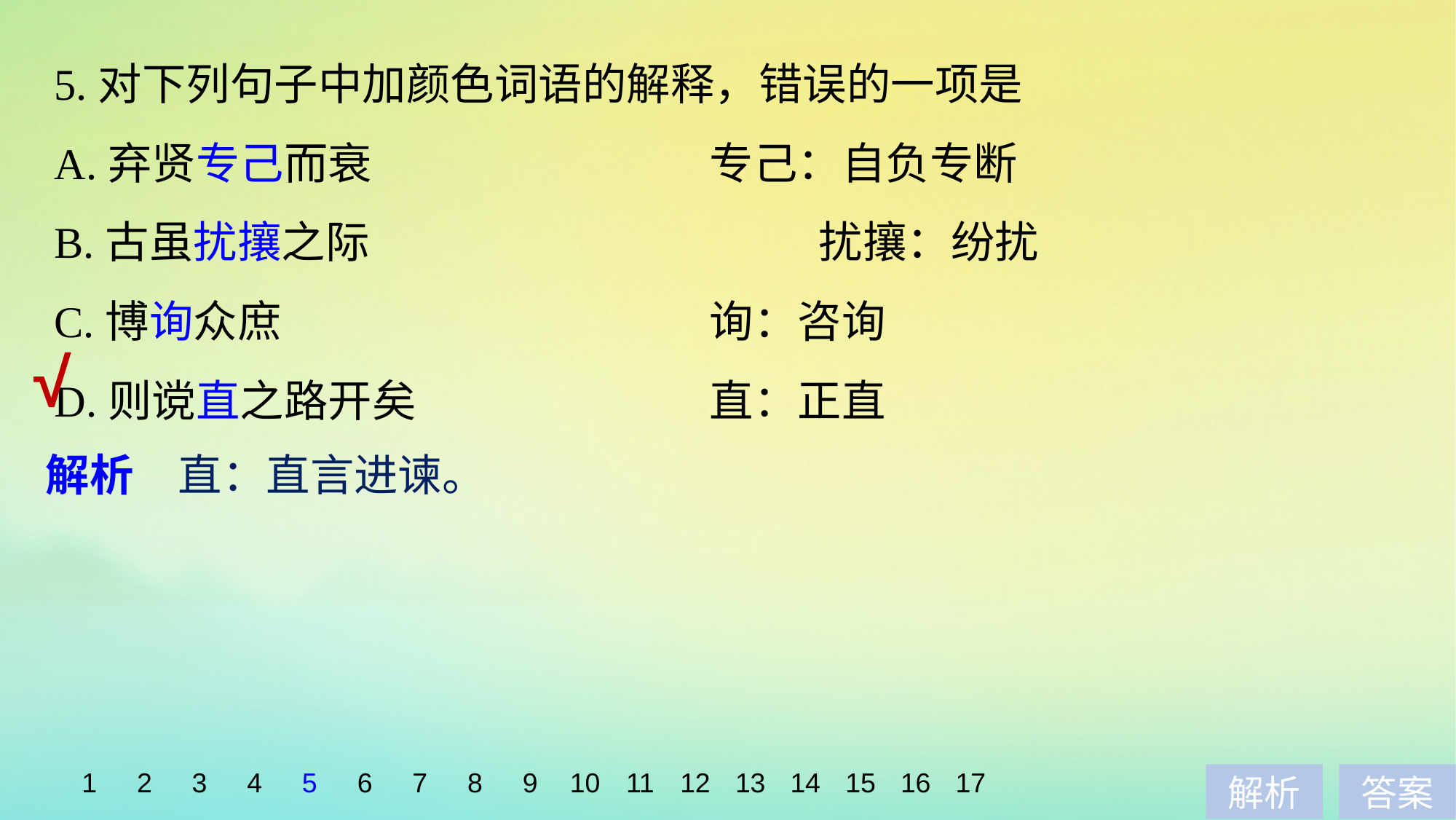

5.对下列句子中加颜色词语的解释，错误的一项是
A.弃贤专己而衰　　　　 　　	专己：自负专断
B.古虽扰攘之际  				扰攘：纷扰
C.博询众庶  				询：咨询
D.则谠直之路开矣  			直：正直
√
解析　直：直言进谏。
1
2
3
4
5
6
7
8
9
10
11
12
13
14
15
16
17
解析
答案